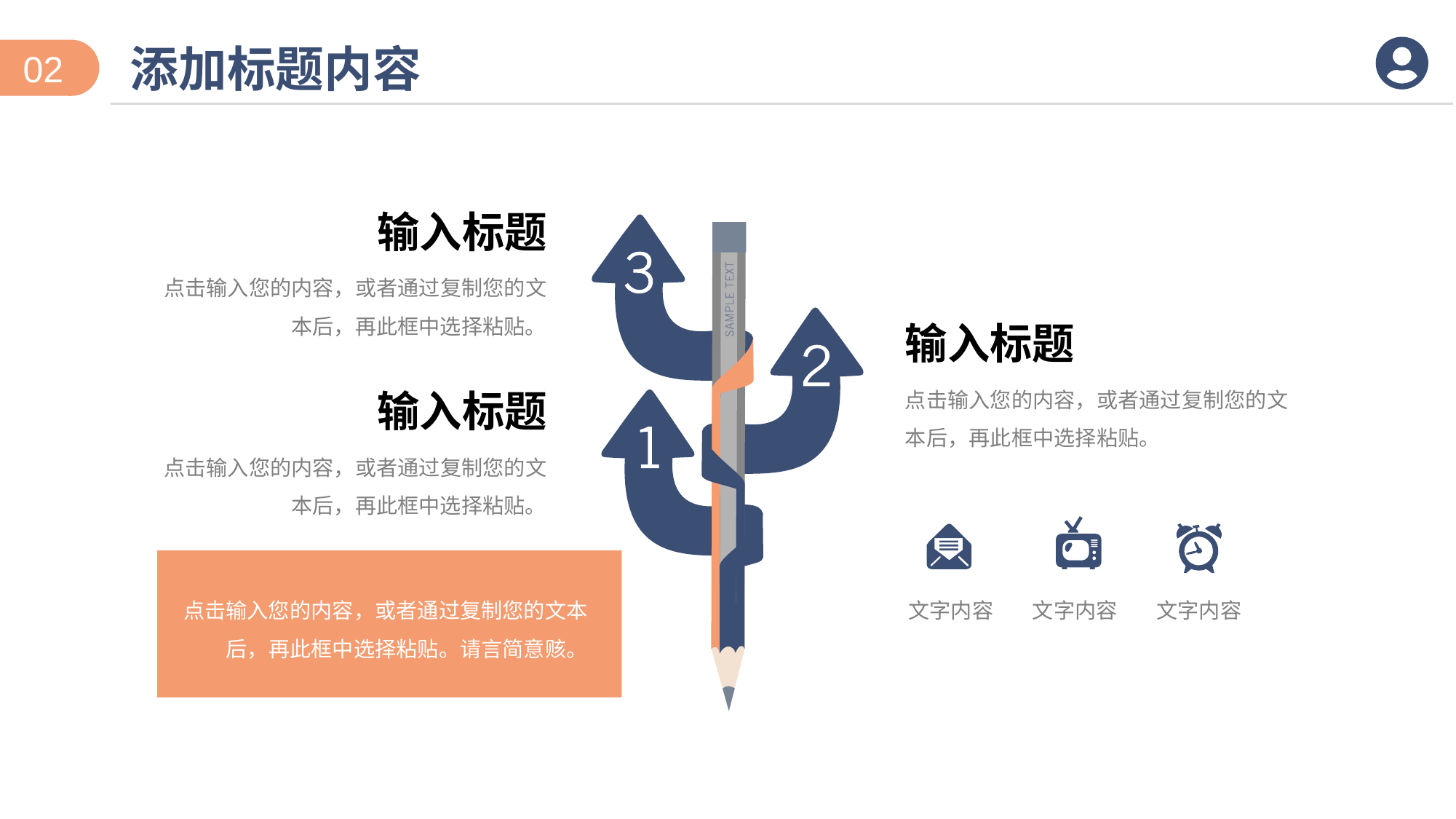

添加标题内容

02
输入标题
点击输入您的内容，或者通过复制您的文本后，再此框中选择粘贴。

输入标题
点击输入您的内容，或者通过复制您的文本后，再此框中选择粘贴。
输入标题
点击输入您的内容，或者通过复制您的文本后，再此框中选择粘贴。

点击输入您的内容，或者通过复制您的文本后，再此框中选择粘贴。请言简意赅。
文字内容
文字内容
文字内容